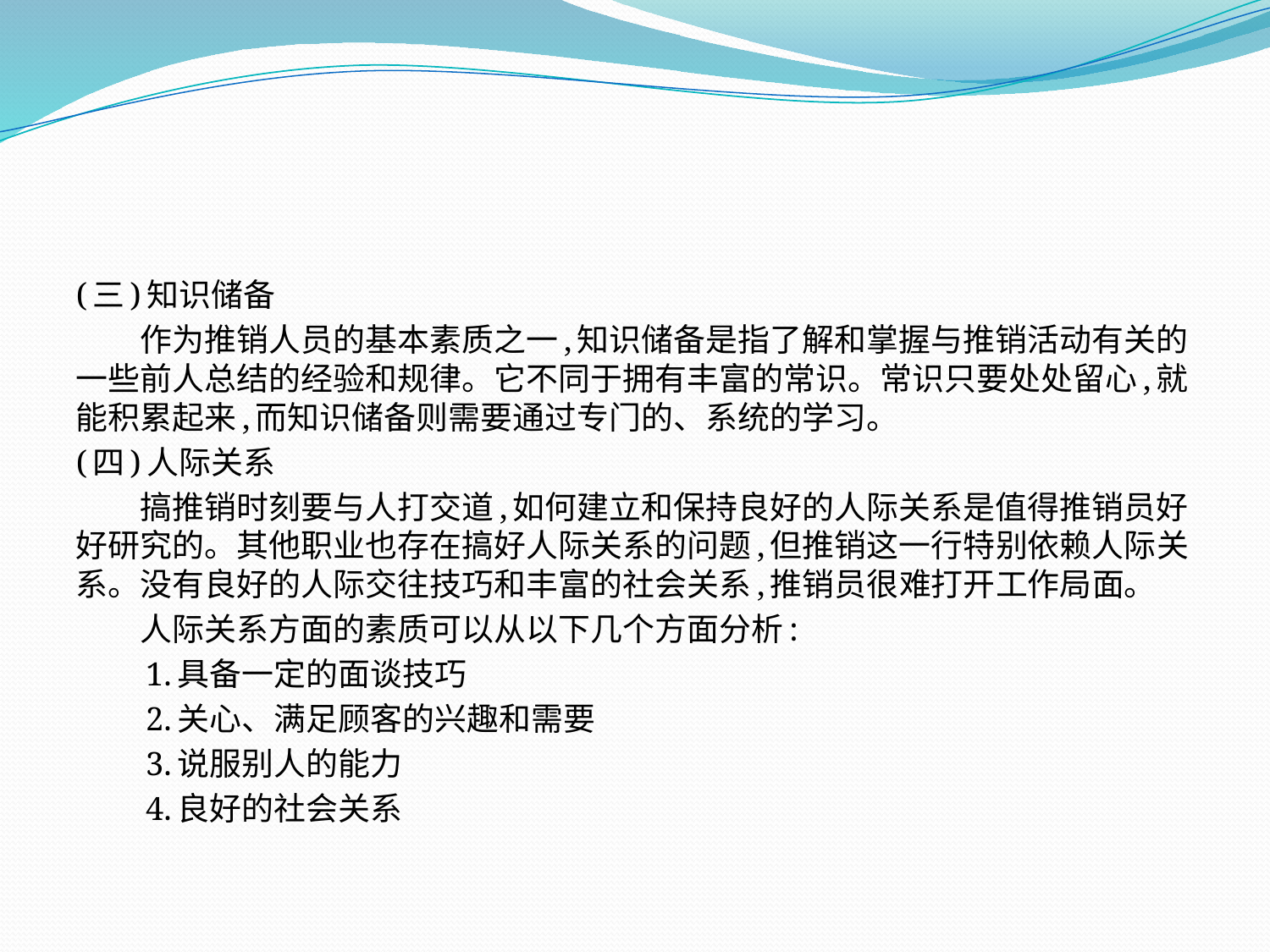

(三)知识储备
　　作为推销人员的基本素质之一,知识储备是指了解和掌握与推销活动有关的一些前人总结的经验和规律。它不同于拥有丰富的常识。常识只要处处留心,就能积累起来,而知识储备则需要通过专门的、系统的学习。
(四)人际关系
　　搞推销时刻要与人打交道,如何建立和保持良好的人际关系是值得推销员好好研究的。其他职业也存在搞好人际关系的问题,但推销这一行特别依赖人际关系。没有良好的人际交往技巧和丰富的社会关系,推销员很难打开工作局面。
　　人际关系方面的素质可以从以下几个方面分析:
　　1.具备一定的面谈技巧
　　2.关心、满足顾客的兴趣和需要
　　3.说服别人的能力
　　4.良好的社会关系